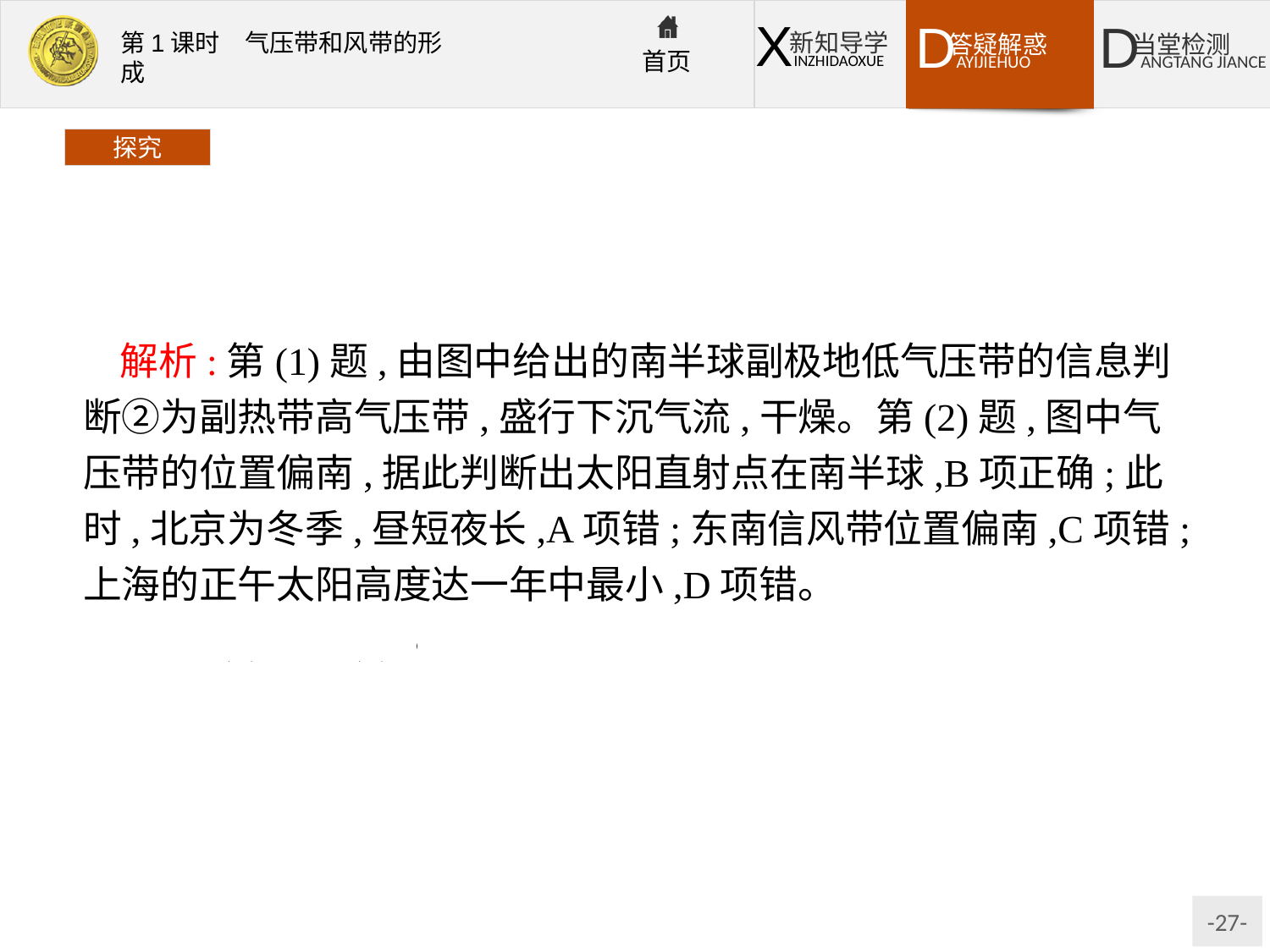

探究
解析:第(1)题,由图中给出的南半球副极地低气压带的信息判断②为副热带高气压带,盛行下沉气流,干燥。第(2)题,图中气压带的位置偏南,据此判断出太阳直射点在南半球,B项正确;此时,北京为冬季,昼短夜长,A项错;东南信风带位置偏南,C项错;上海的正午太阳高度达一年中最小,D项错。
答案:(1)A　(2)B